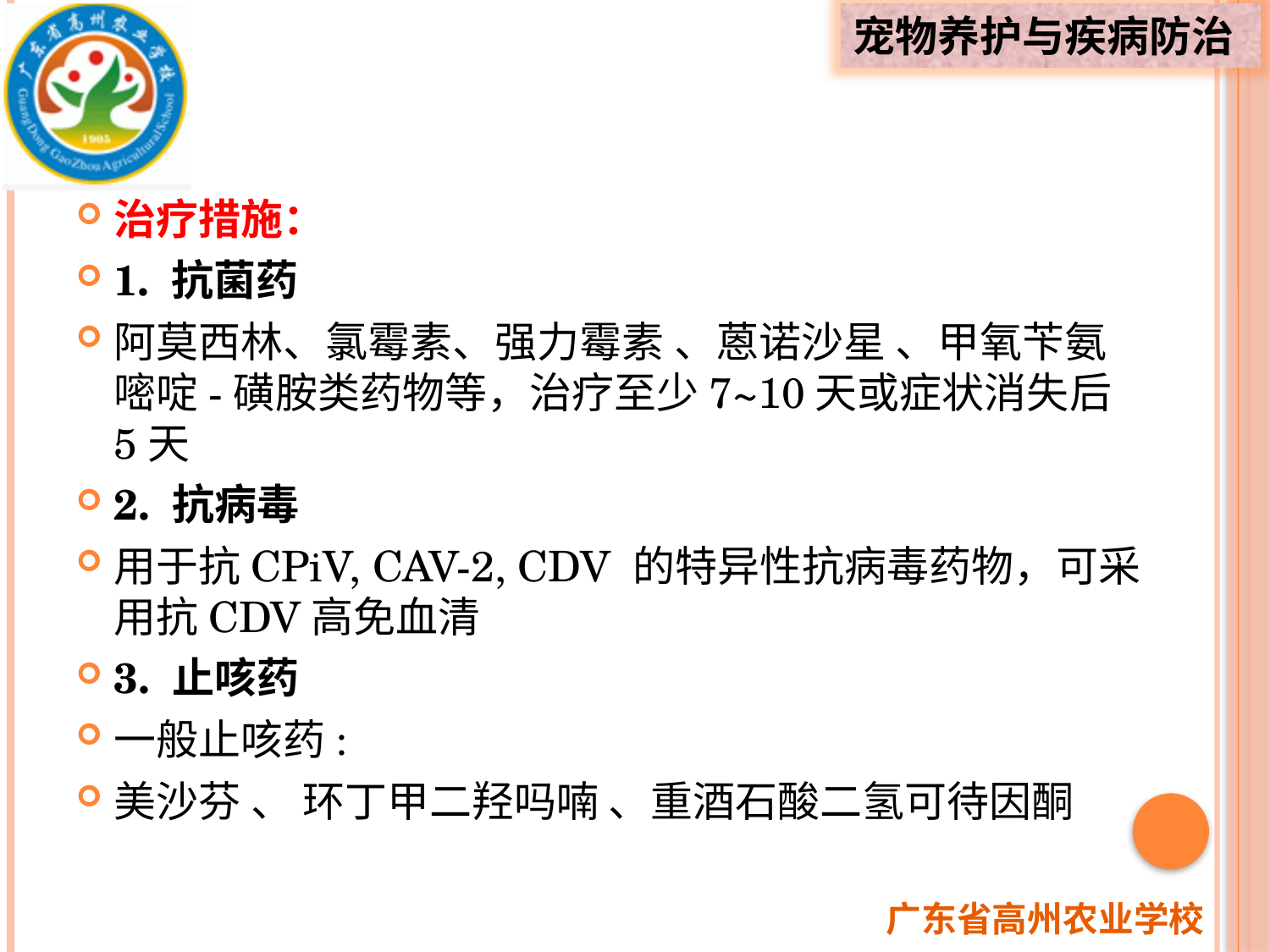

治疗措施：
1. 抗菌药
阿莫西林、氯霉素、强力霉素 、蒽诺沙星 、甲氧苄氨嘧啶-磺胺类药物等，治疗至少7~10天或症状消失后5天
2. 抗病毒
用于抗CPiV, CAV-2, CDV 的特异性抗病毒药物，可采用抗CDV高免血清
3. 止咳药
一般止咳药:
美沙芬 、 环丁甲二羟吗喃 、重酒石酸二氢可待因酮